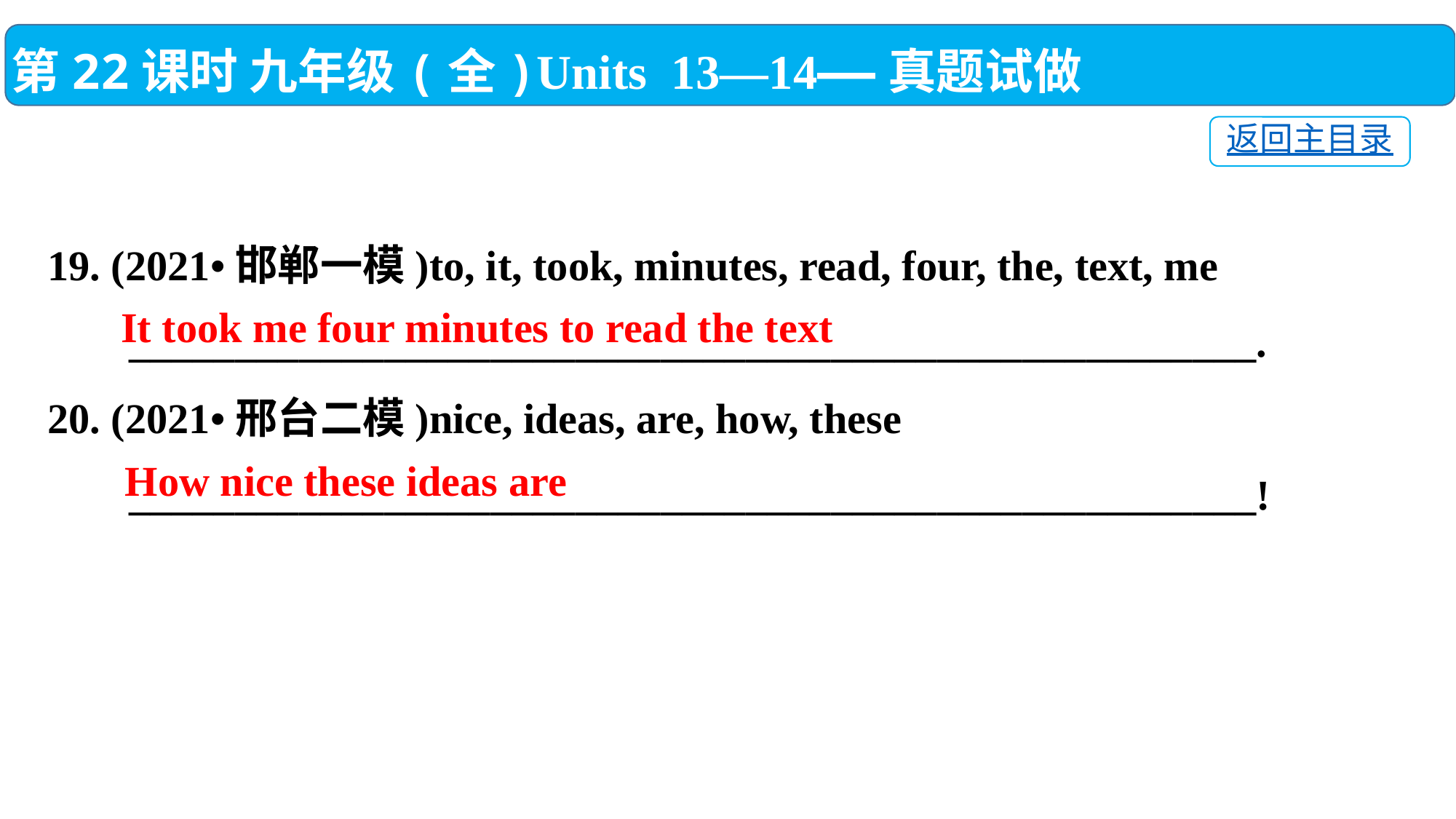

第22课时 九年级(全)Units  13—14——真题试做
返回主目录
19. (2021•邯郸一模)to, it, took, minutes, read, four, the, text, me
　   _____________________________________________________.
20. (2021•邢台二模)nice, ideas, are, how, these
　   _____________________________________________________!
 It took me four minutes to read the text
How nice these ideas are